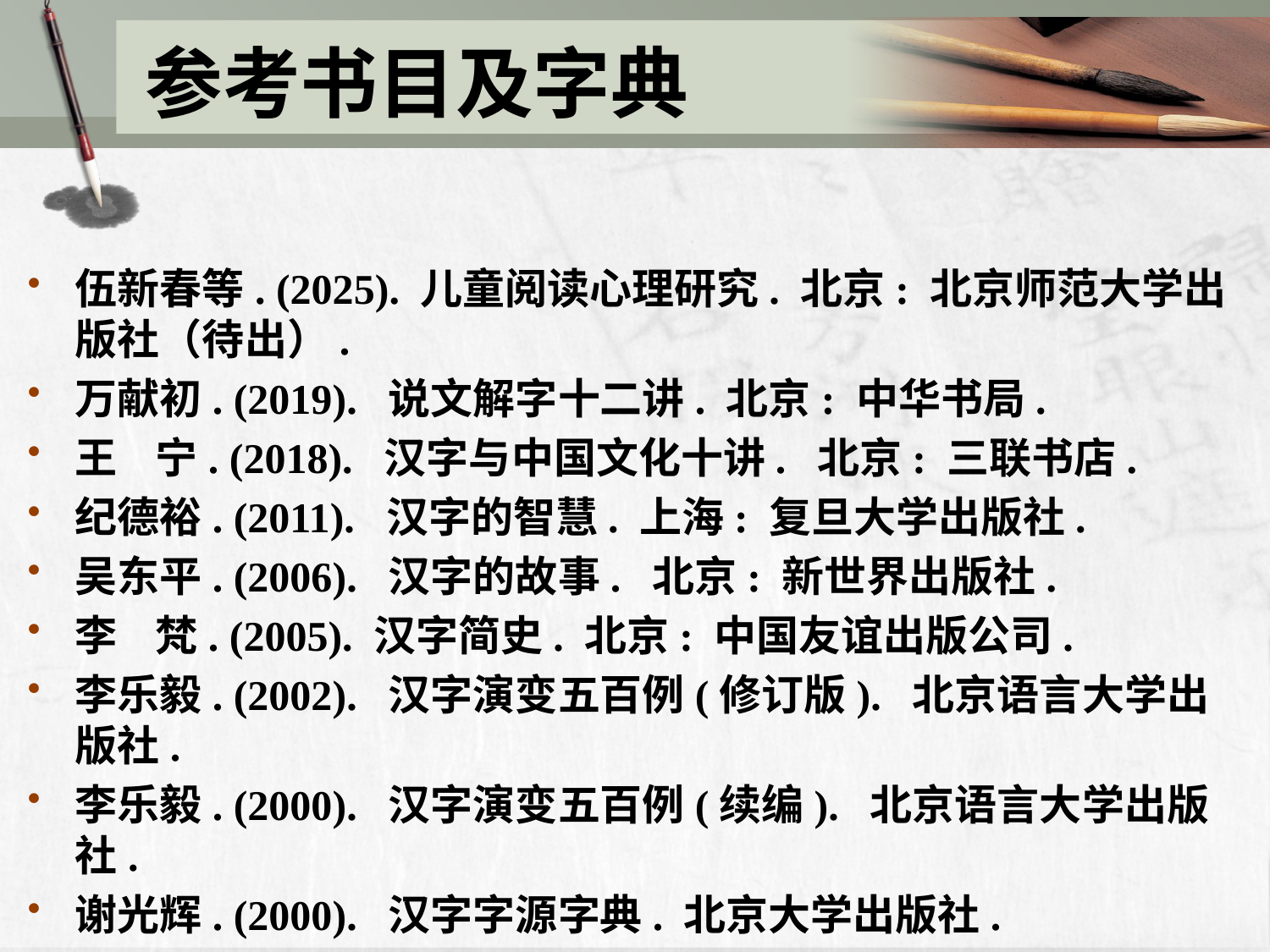

# 参考书目及字典

伍新春等. (2025). 儿童阅读心理研究. 北京: 北京师范大学出版社（待出）.
万献初. (2019).  说文解字十二讲. 北京: 中华书局.
王    宁. (2018).  汉字与中国文化十讲.  北京: 三联书店.
纪德裕. (2011).  汉字的智慧. 上海: 复旦大学出版社.
吴东平. (2006).  汉字的故事.  北京: 新世界出版社.
李    梵. (2005). 汉字简史. 北京: 中国友谊出版公司.
李乐毅. (2002).  汉字演变五百例(修订版).  北京语言大学出版社.
李乐毅. (2000).  汉字演变五百例(续编).  北京语言大学出版社.
谢光辉. (2000).  汉字字源字典. 北京大学出版社.